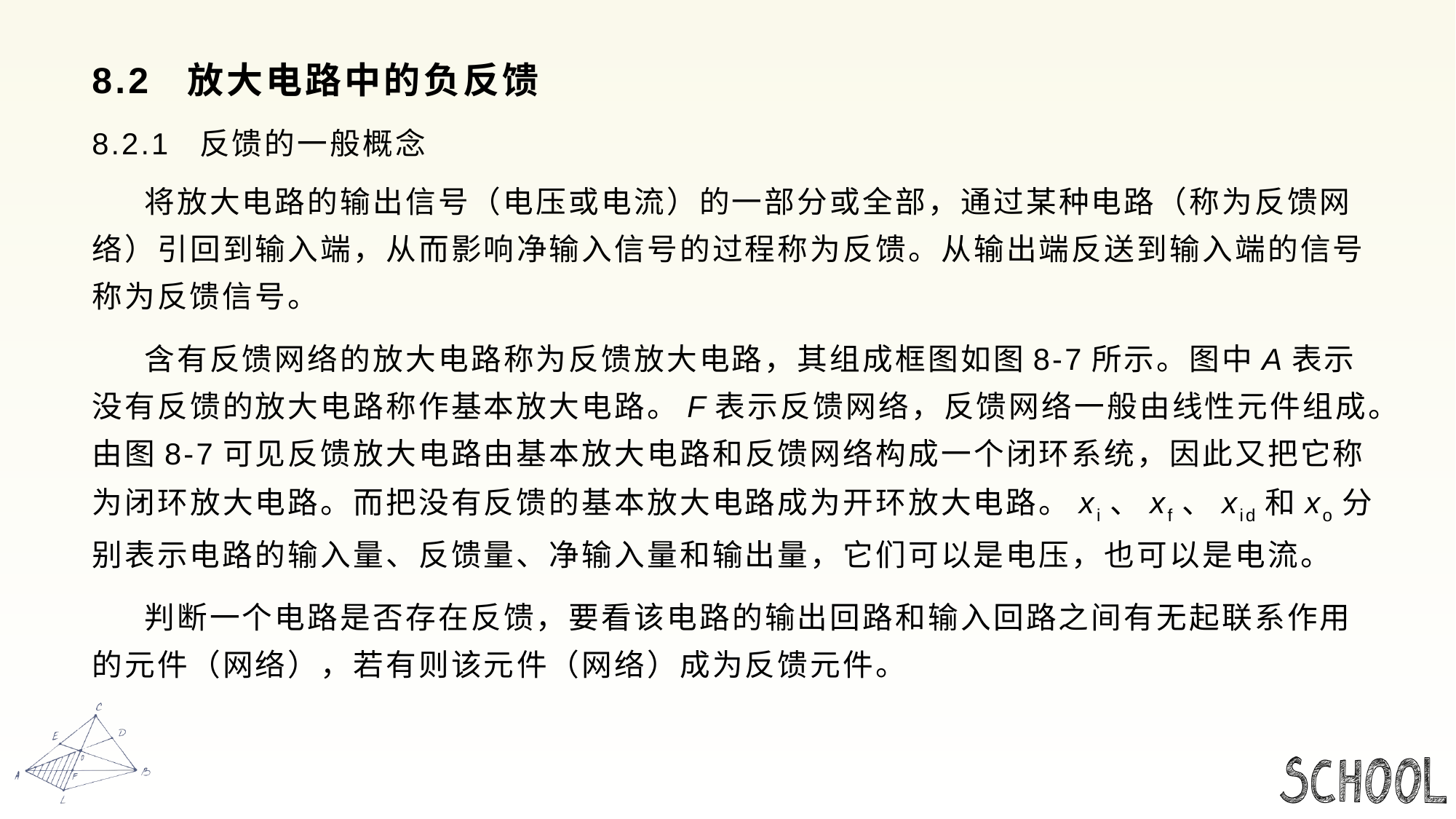

# 8.2  放大电路中的负反馈
8.2.1  反馈的一般概念
     将放大电路的输出信号（电压或电流）的一部分或全部，通过某种电路（称为反馈网络）引回到输入端，从而影响净输入信号的过程称为反馈。从输出端反送到输入端的信号称为反馈信号。
     含有反馈网络的放大电路称为反馈放大电路，其组成框图如图8-7所示。图中A表示没有反馈的放大电路称作基本放大电路。F表示反馈网络，反馈网络一般由线性元件组成。由图8-7可见反馈放大电路由基本放大电路和反馈网络构成一个闭环系统，因此又把它称为闭环放大电路。而把没有反馈的基本放大电路成为开环放大电路。xi、xf、xid和xo分别表示电路的输入量、反馈量、净输入量和输出量，它们可以是电压，也可以是电流。
     判断一个电路是否存在反馈，要看该电路的输出回路和输入回路之间有无起联系作用的元件（网络），若有则该元件（网络）成为反馈元件。